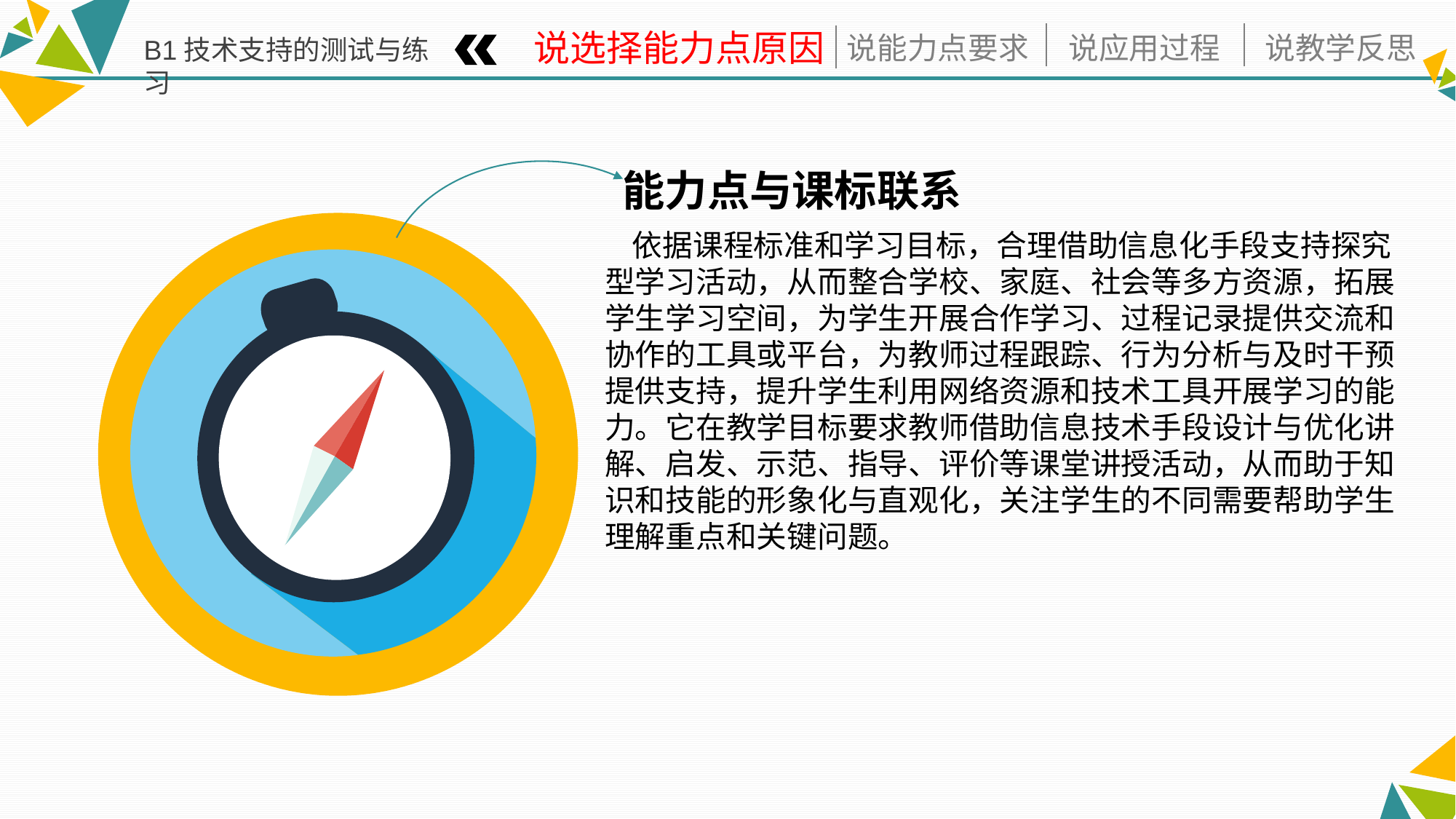

B1技术支持的测试与练习

能力点与课标联系
   依据课程标准和学习目标，合理借助信息化手段支持探究型学习活动，从而整合学校、家庭、社会等多方资源，拓展学生学习空间，为学生开展合作学习、过程记录提供交流和协作的工具或平台，为教师过程跟踪、行为分析与及时干预提供支持，提升学生利用网络资源和技术工具开展学习的能力。它在教学目标要求教师借助信息技术手段设计与优化讲解、启发、示范、指导、评价等课堂讲授活动，从而助于知识和技能的形象化与直观化，关注学生的不同需要帮助学生理解重点和关键问题。